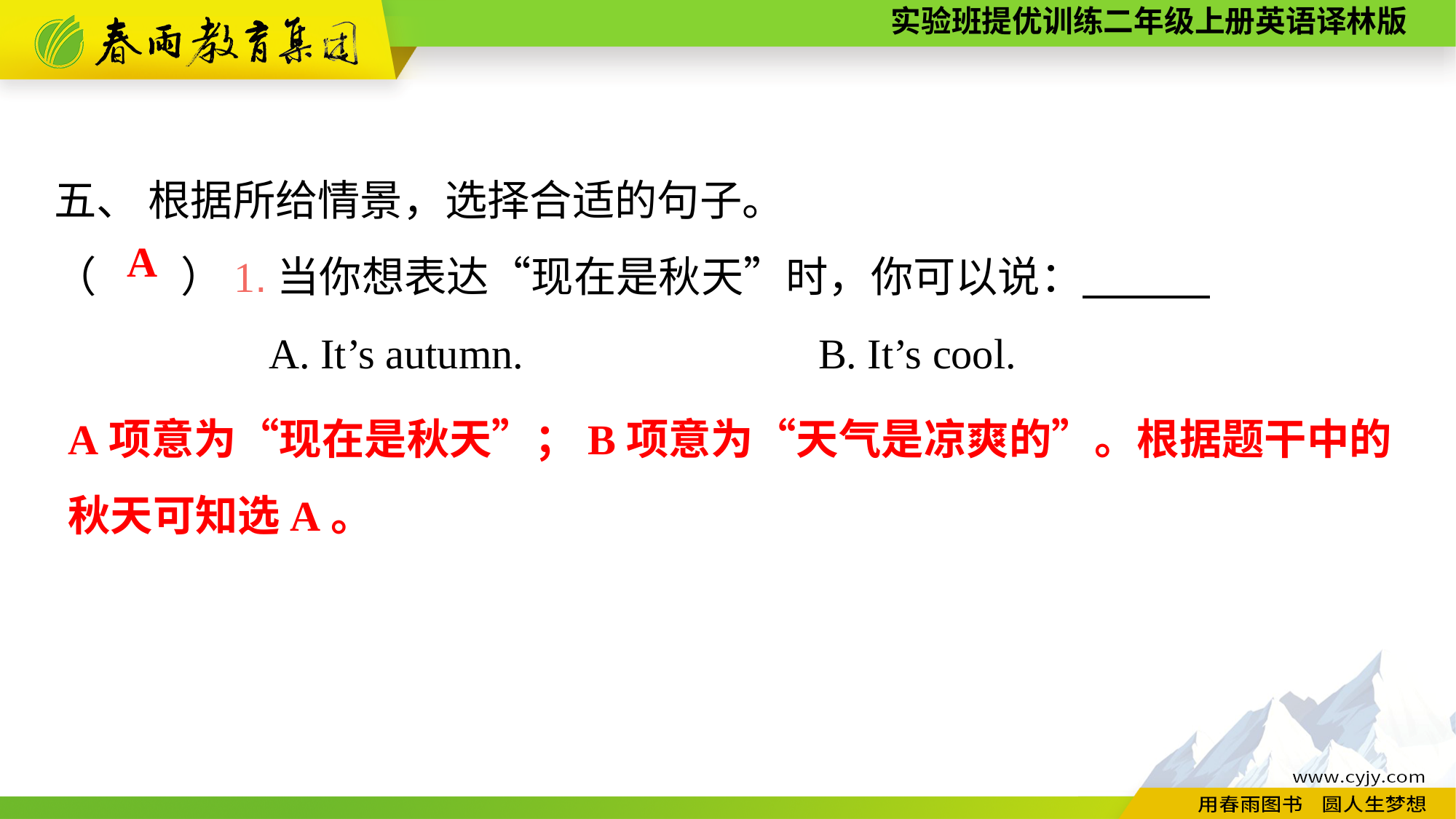

五、 根据所给情景，选择合适的句子。
（　　）1.当你想表达“现在是秋天”时，你可以说：
A. It’s autumn.　　　　　　	B. It’s cool.
A
A项意为“现在是秋天”；B项意为“天气是凉爽的”。根据题干中的秋天可知选A。